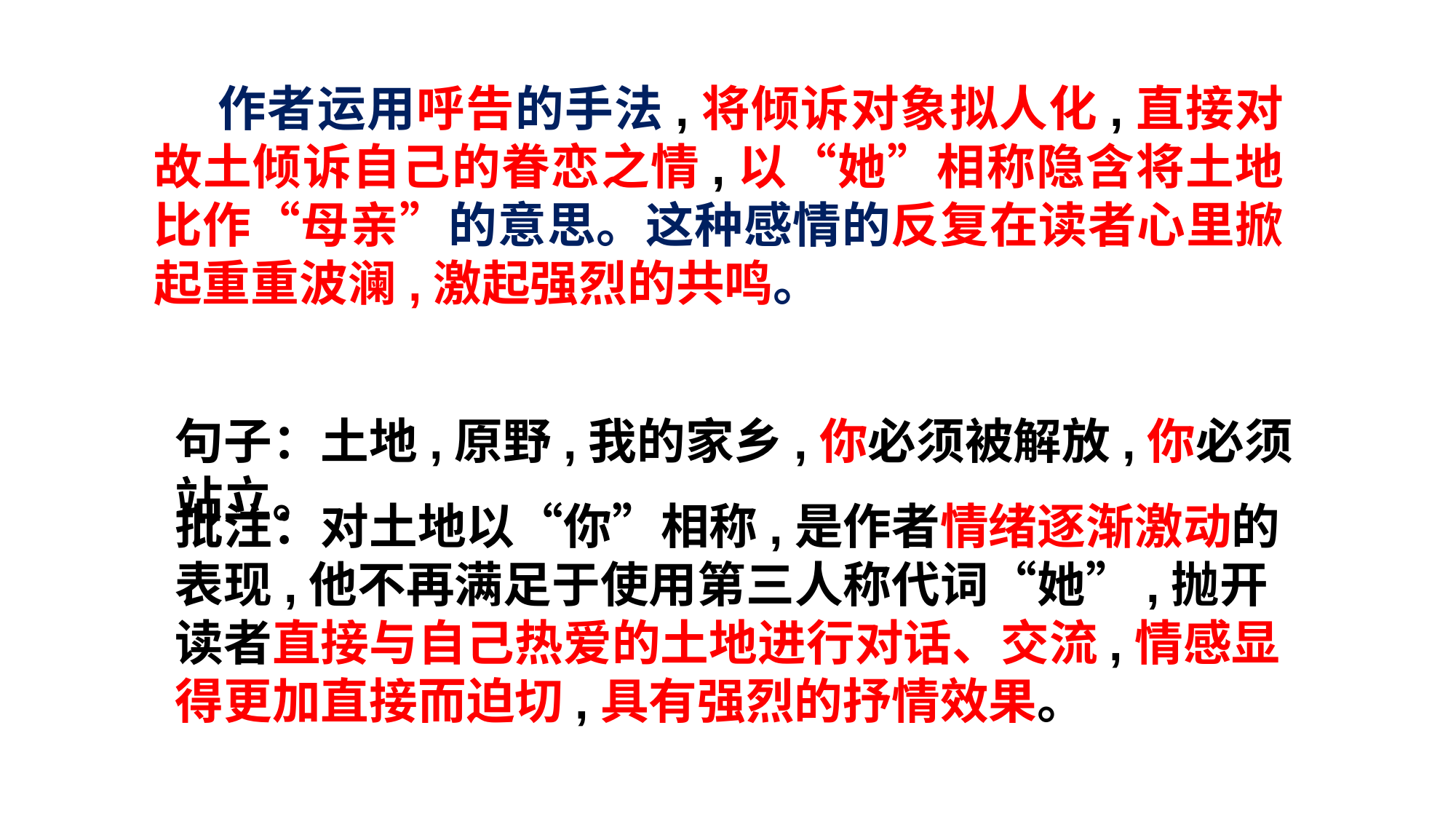

作者运用呼告的手法,将倾诉对象拟人化,直接对故土倾诉自己的眷恋之情,以“她”相称隐含将土地比作“母亲”的意思。这种感情的反复在读者心里掀起重重波澜,激起强烈的共鸣。
句子：土地,原野,我的家乡,你必须被解放,你必须站立。
批注：对土地以“你”相称,是作者情绪逐渐激动的表现,他不再满足于使用第三人称代词“她”,抛开读者直接与自己热爱的土地进行对话、交流,情感显得更加直接而迫切,具有强烈的抒情效果。